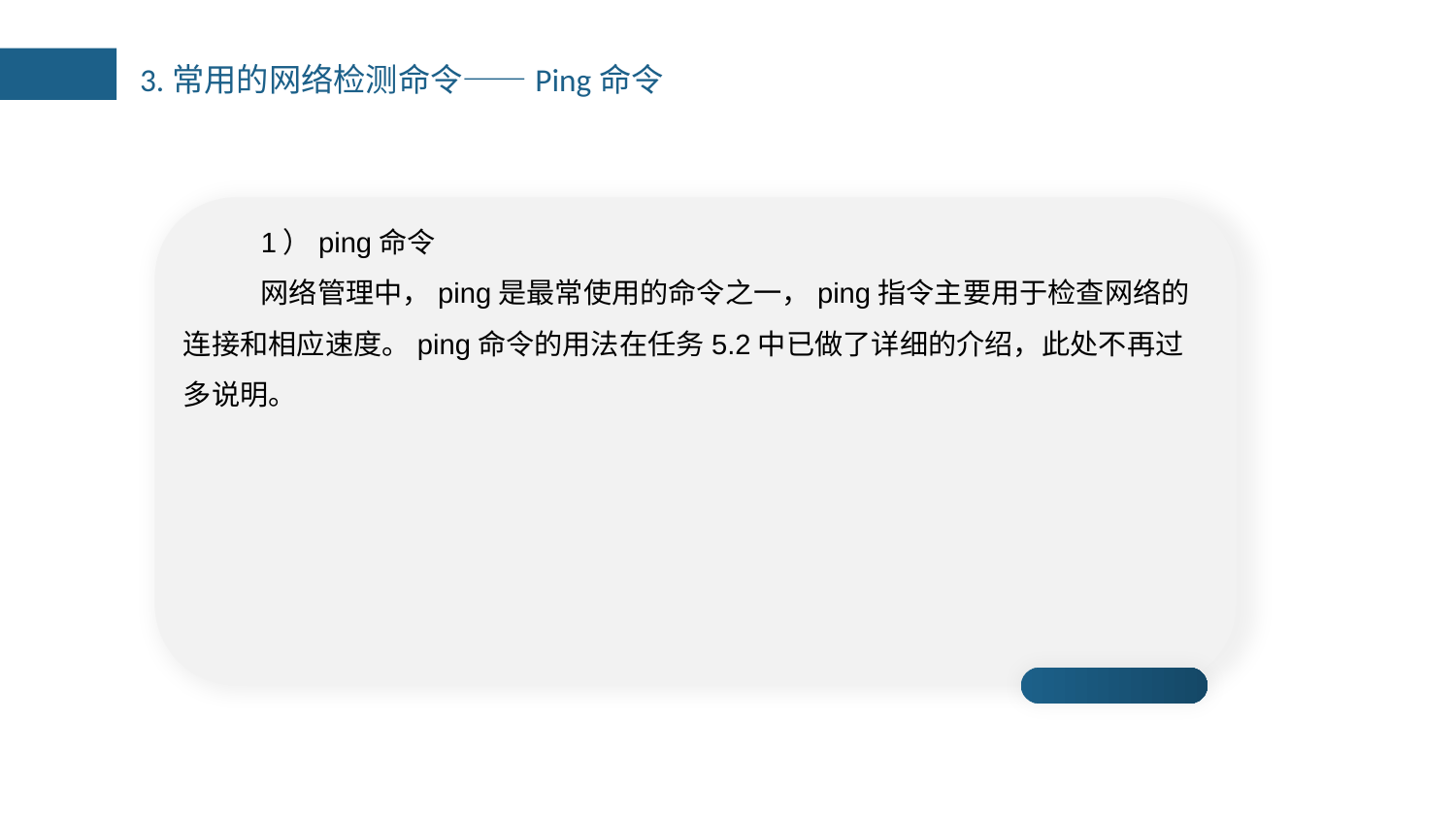

3.常用的网络检测命令——Ping命令

1）ping命令
网络管理中，ping是最常使用的命令之一，ping指令主要用于检查网络的连接和相应速度。ping命令的用法在任务5.2中已做了详细的介绍，此处不再过多说明。